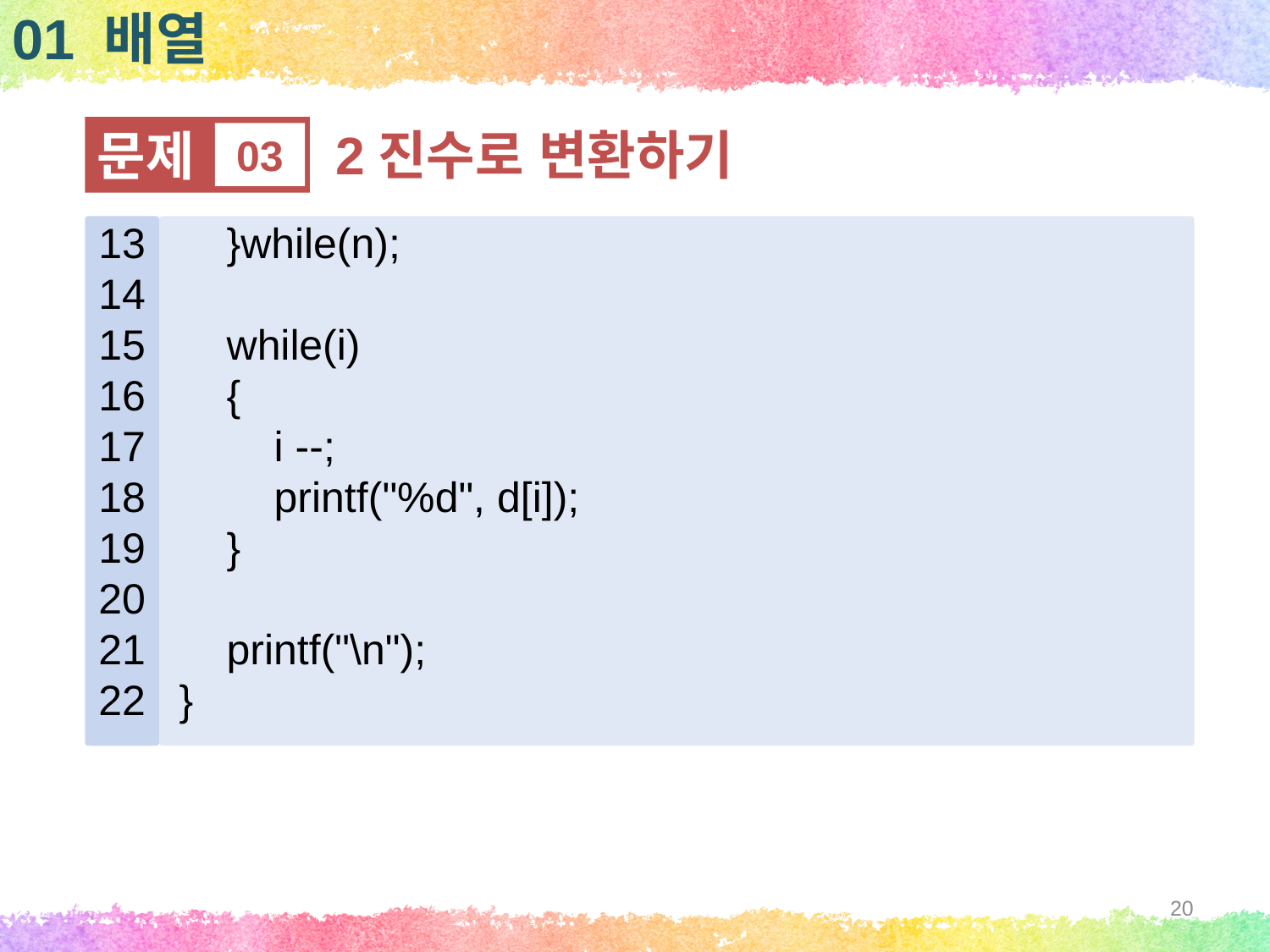

01 배열
문제
03
2진수로 변환하기
13
14
15
16
17
18
19
20
21
22
    }while(n);

    while(i)
    {
        i --;
        printf("%d", d[i]);
    }

    printf("\n");
}
20